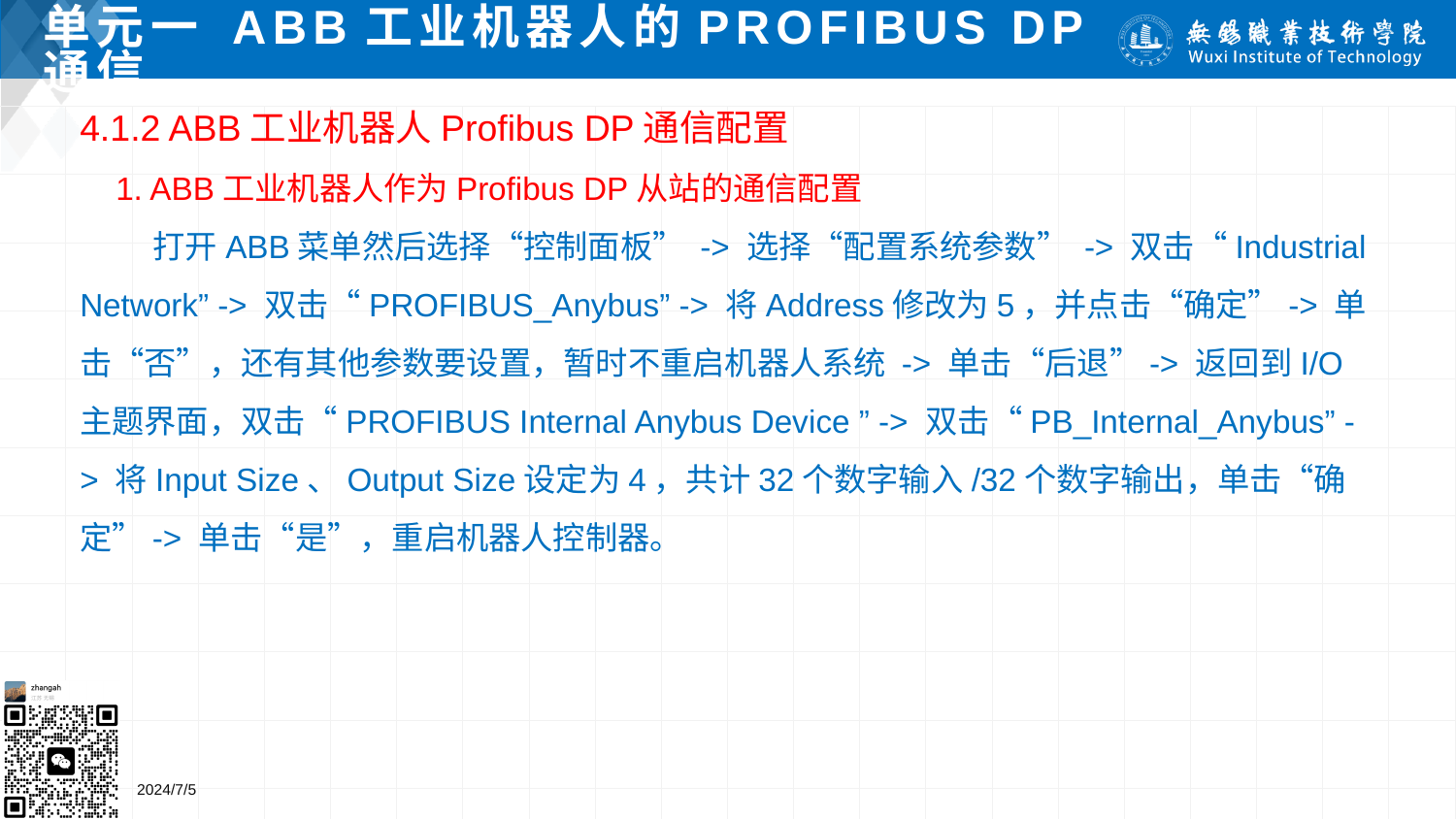

# 单元一 ABB工业机器人的Profibus DP通信
4.1.2 ABB工业机器人Profibus DP通信配置
    1. ABB工业机器人作为Profibus DP从站的通信配置
         打开ABB菜单然后选择“控制面板” -> 选择“配置系统参数” -> 双击“Industrial Network” -> 双击“PROFIBUS_Anybus” -> 将Address修改为5，并点击“确定”-> 单击“否”，还有其他参数要设置，暂时不重启机器人系统 -> 单击“后退”-> 返回到I/O主题界面，双击“PROFIBUS Internal Anybus Device ” -> 双击“PB_Internal_Anybus” -> 将Input Size、Output Size设定为4，共计32个数字输入/32个数字输出，单击“确定”-> 单击“是”，重启机器人控制器。
2024/7/5